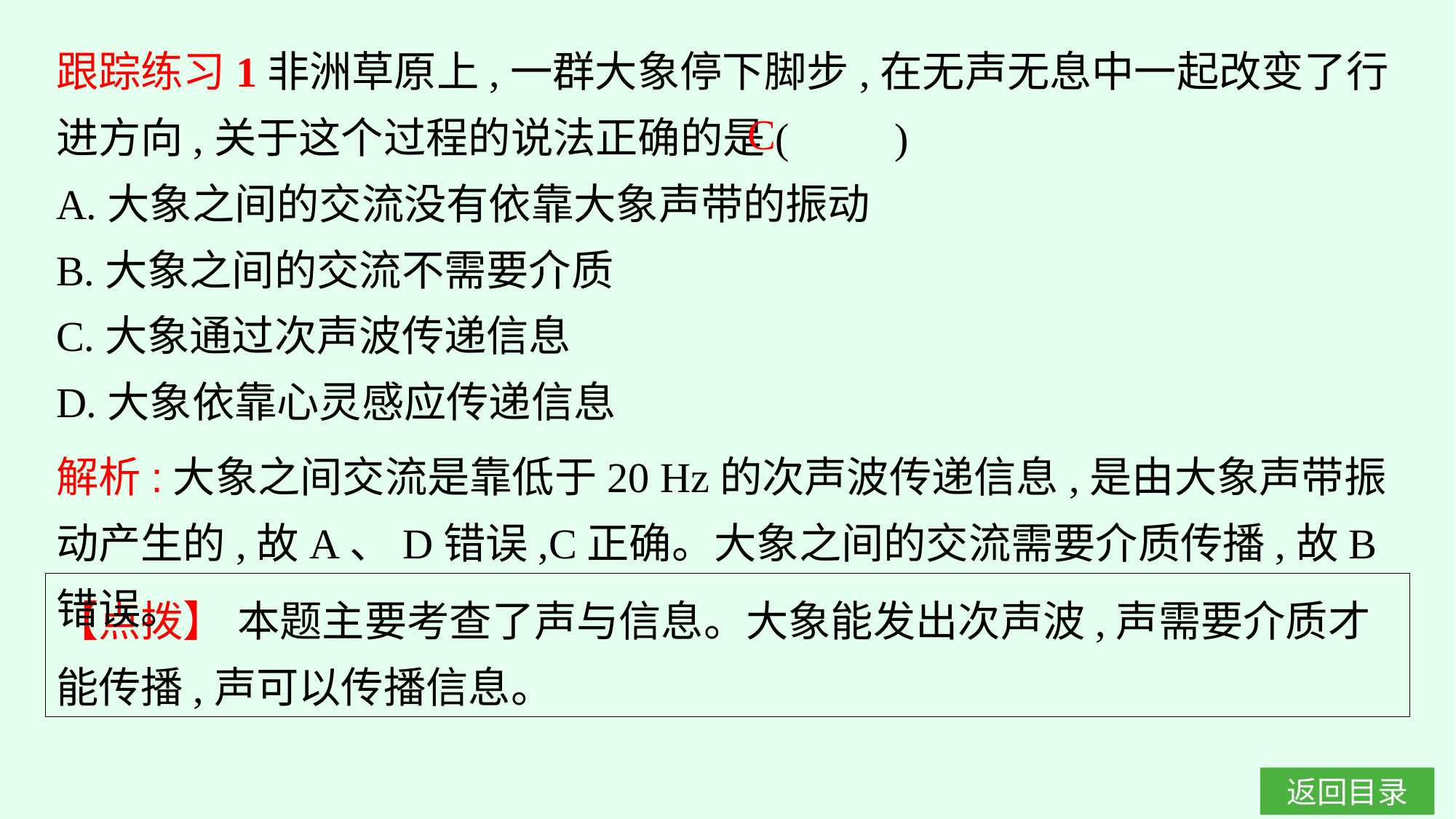

跟踪练习1非洲草原上,一群大象停下脚步,在无声无息中一起改变了行进方向,关于这个过程的说法正确的是(　　)
A.大象之间的交流没有依靠大象声带的振动
B.大象之间的交流不需要介质
C.大象通过次声波传递信息
D.大象依靠心灵感应传递信息
C
解析:大象之间交流是靠低于20 Hz的次声波传递信息,是由大象声带振动产生的,故A、D错误,C正确。大象之间的交流需要介质传播,故B错误。
【点拨】 本题主要考查了声与信息。大象能发出次声波,声需要介质才能传播,声可以传播信息。